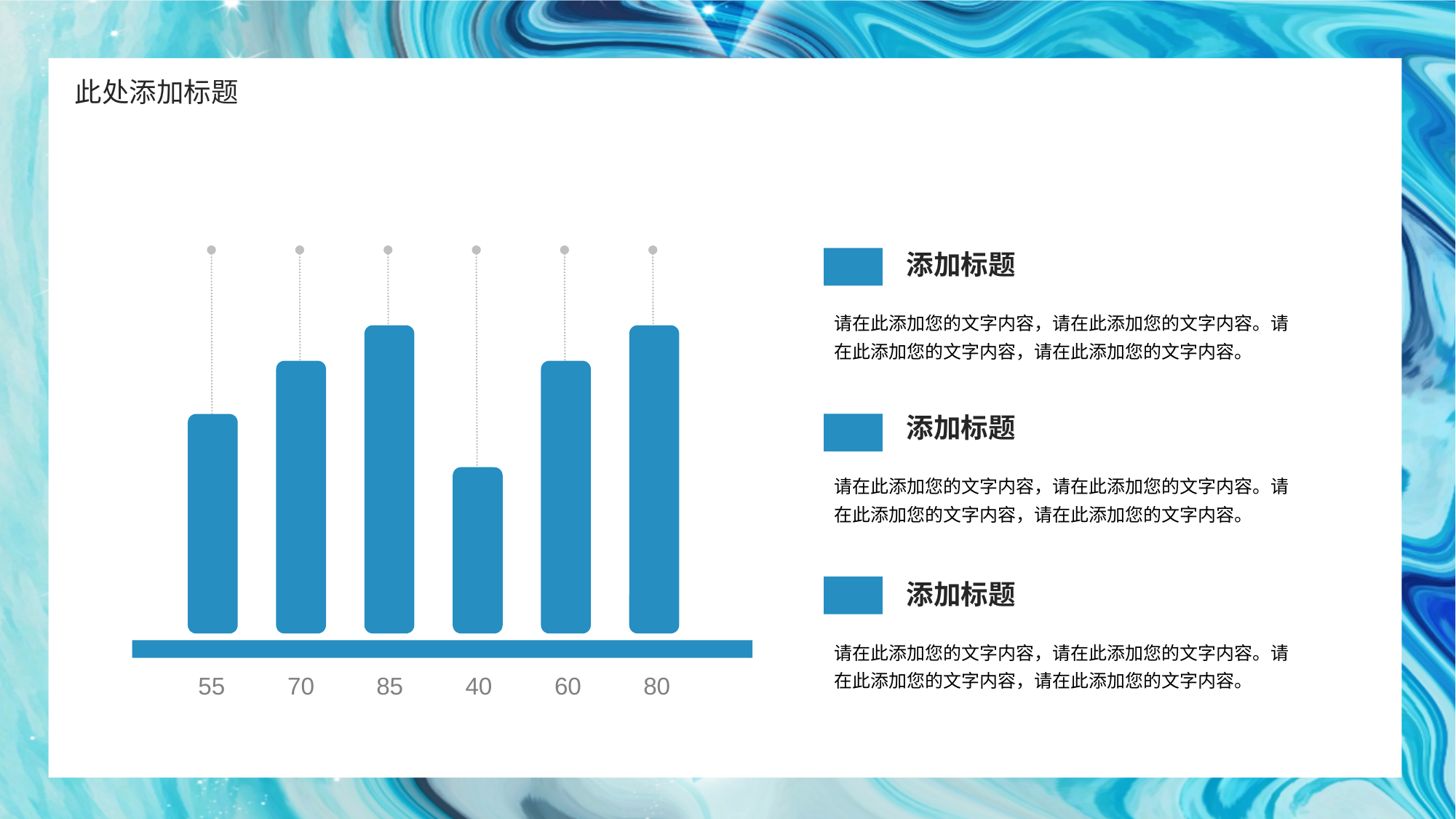

此处添加标题
添加标题

请在此添加您的文字内容，请在此添加您的文字内容。请在此添加您的文字内容，请在此添加您的文字内容。
添加标题

请在此添加您的文字内容，请在此添加您的文字内容。请在此添加您的文字内容，请在此添加您的文字内容。
添加标题

请在此添加您的文字内容，请在此添加您的文字内容。请在此添加您的文字内容，请在此添加您的文字内容。

55
70
85
40
60
80